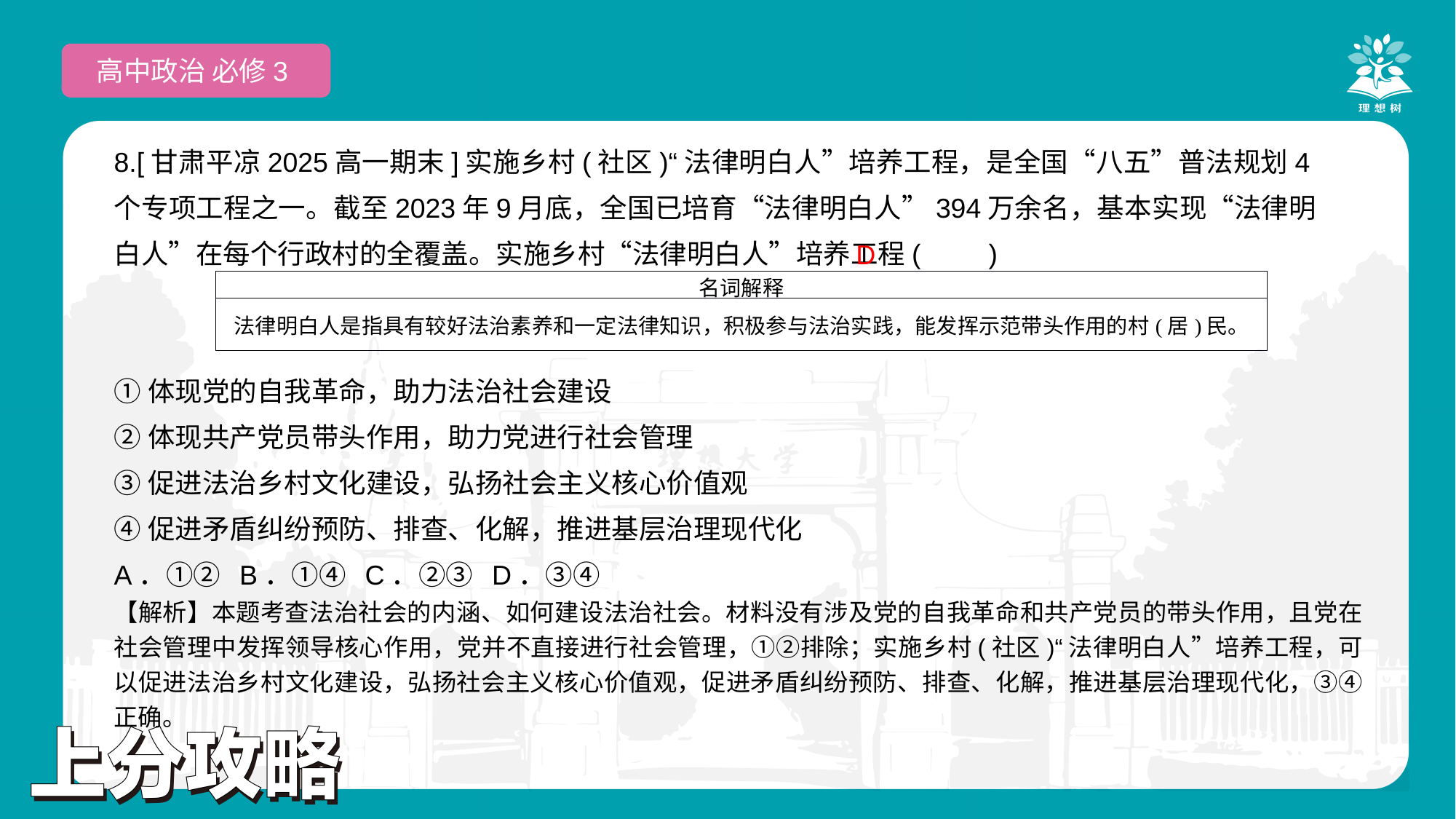

高中政治 必修3
8.[甘肃平凉2025高一期末]实施乡村(社区)“法律明白人”培养工程，是全国“八五”普法规划4个专项工程之一。截至2023年9月底，全国已培育“法律明白人”394万余名，基本实现“法律明白人”在每个行政村的全覆盖。实施乡村“法律明白人”培养工程(　　)

①体现党的自我革命，助力法治社会建设
②体现共产党员带头作用，助力党进行社会管理
③促进法治乡村文化建设，弘扬社会主义核心价值观
④促进矛盾纠纷预防、排查、化解，推进基层治理现代化
A．①②  B．①④  C．②③  D．③④
D
| 名词解释 |
| --- |
| 法律明白人是指具有较好法治素养和一定法律知识，积极参与法治实践，能发挥示范带头作用的村(居)民。 |
【解析】本题考查法治社会的内涵、如何建设法治社会。材料没有涉及党的自我革命和共产党员的带头作用，且党在社会管理中发挥领导核心作用，党并不直接进行社会管理，①②排除；实施乡村(社区)“法律明白人”培养工程，可以促进法治乡村文化建设，弘扬社会主义核心价值观，促进矛盾纠纷预防、排查、化解，推进基层治理现代化，③④正确。